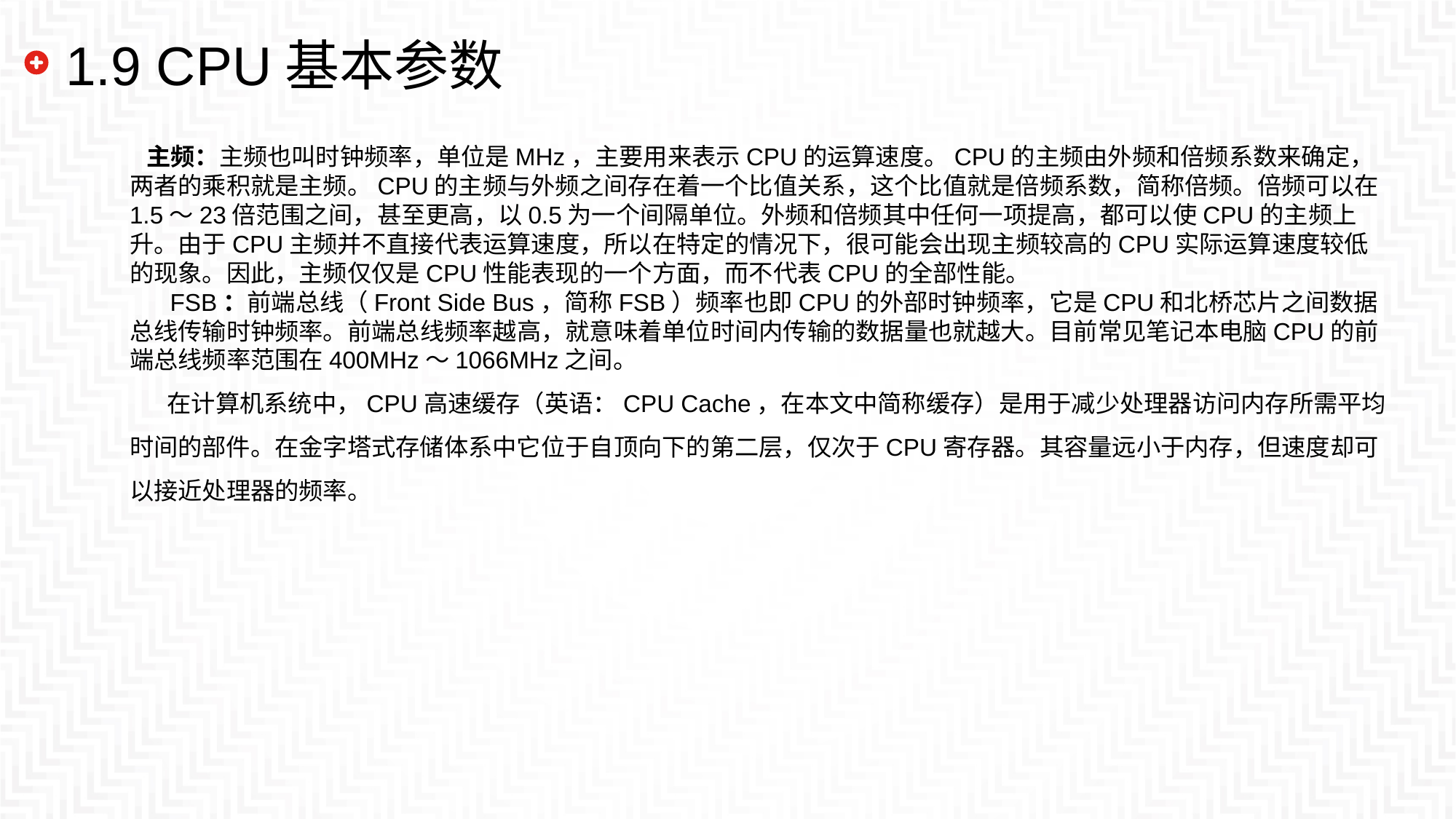

# 1.9 CPU基本参数
  主频：主频也叫时钟频率，单位是MHz，主要用来表示CPU的运算速度。CPU的主频由外频和倍频系数来确定，两者的乘积就是主频。CPU的主频与外频之间存在着一个比值关系，这个比值就是倍频系数，简称倍频。倍频可以在1.5～23倍范围之间，甚至更高，以0.5为一个间隔单位。外频和倍频其中任何一项提高，都可以使CPU的主频上升。由于CPU主频并不直接代表运算速度，所以在特定的情况下，很可能会出现主频较高的CPU实际运算速度较低的现象。因此，主频仅仅是CPU性能表现的一个方面，而不代表CPU的全部性能。       FSB：前端总线（Front Side Bus，简称FSB）频率也即CPU的外部时钟频率，它是CPU和北桥芯片之间数据总线传输时钟频率。前端总线频率越高，就意味着单位时间内传输的数据量也就越大。目前常见笔记本电脑CPU的前端总线频率范围在400MHz～1066MHz之间。在计算机系统中，CPU高速缓存（英语：CPU Cache，在本文中简称缓存）是用于减少处理器访问内存所需平均时间的部件。在金字塔式存储体系中它位于自顶向下的第二层，仅次于CPU寄存器。其容量远小于内存，但速度却可以接近处理器的频率。